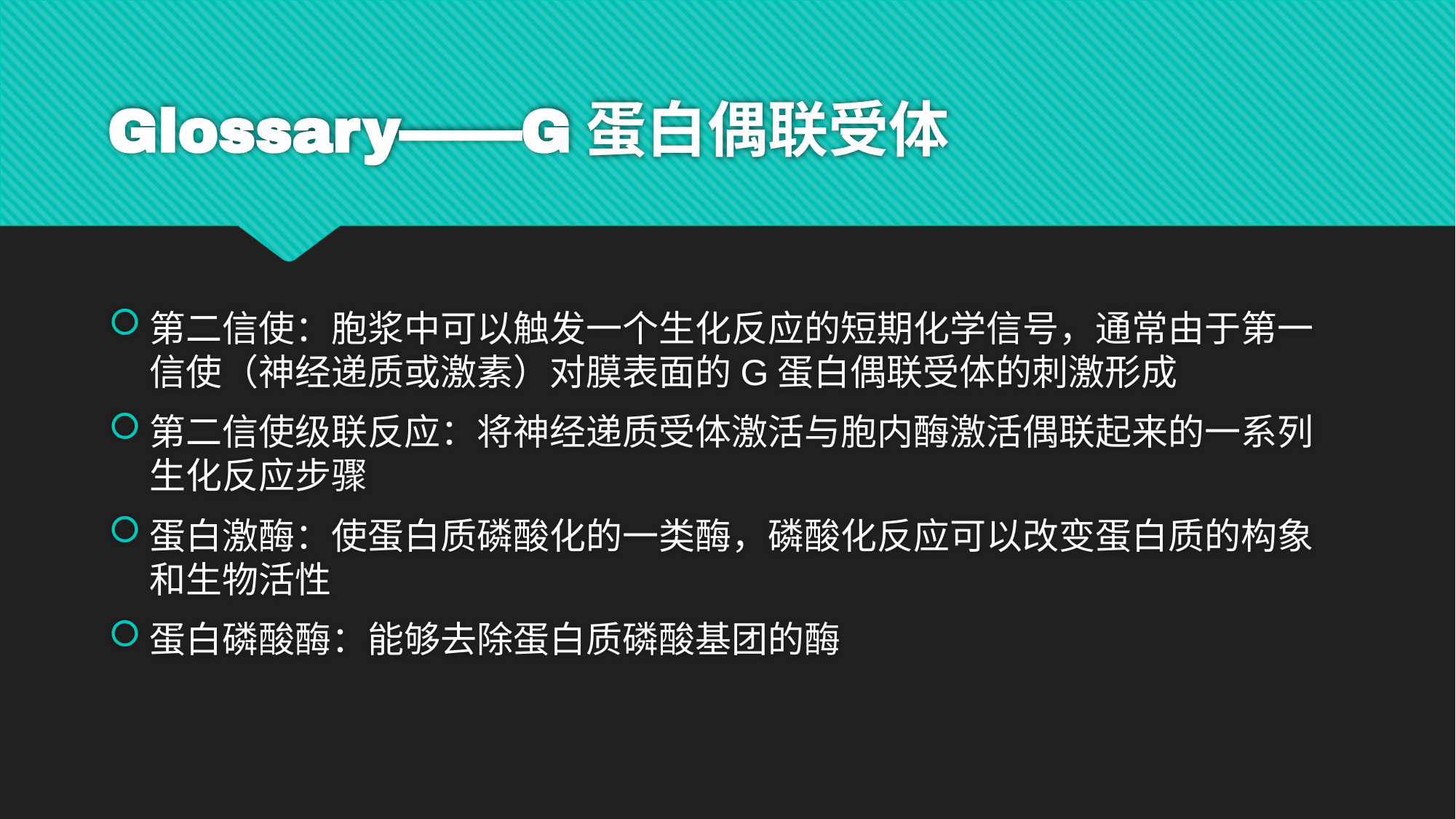

# Glossary——G蛋白偶联受体
第二信使：胞浆中可以触发一个生化反应的短期化学信号，通常由于第一信使（神经递质或激素）对膜表面的G蛋白偶联受体的刺激形成
第二信使级联反应：将神经递质受体激活与胞内酶激活偶联起来的一系列生化反应步骤
蛋白激酶：使蛋白质磷酸化的一类酶，磷酸化反应可以改变蛋白质的构象和生物活性
蛋白磷酸酶：能够去除蛋白质磷酸基团的酶